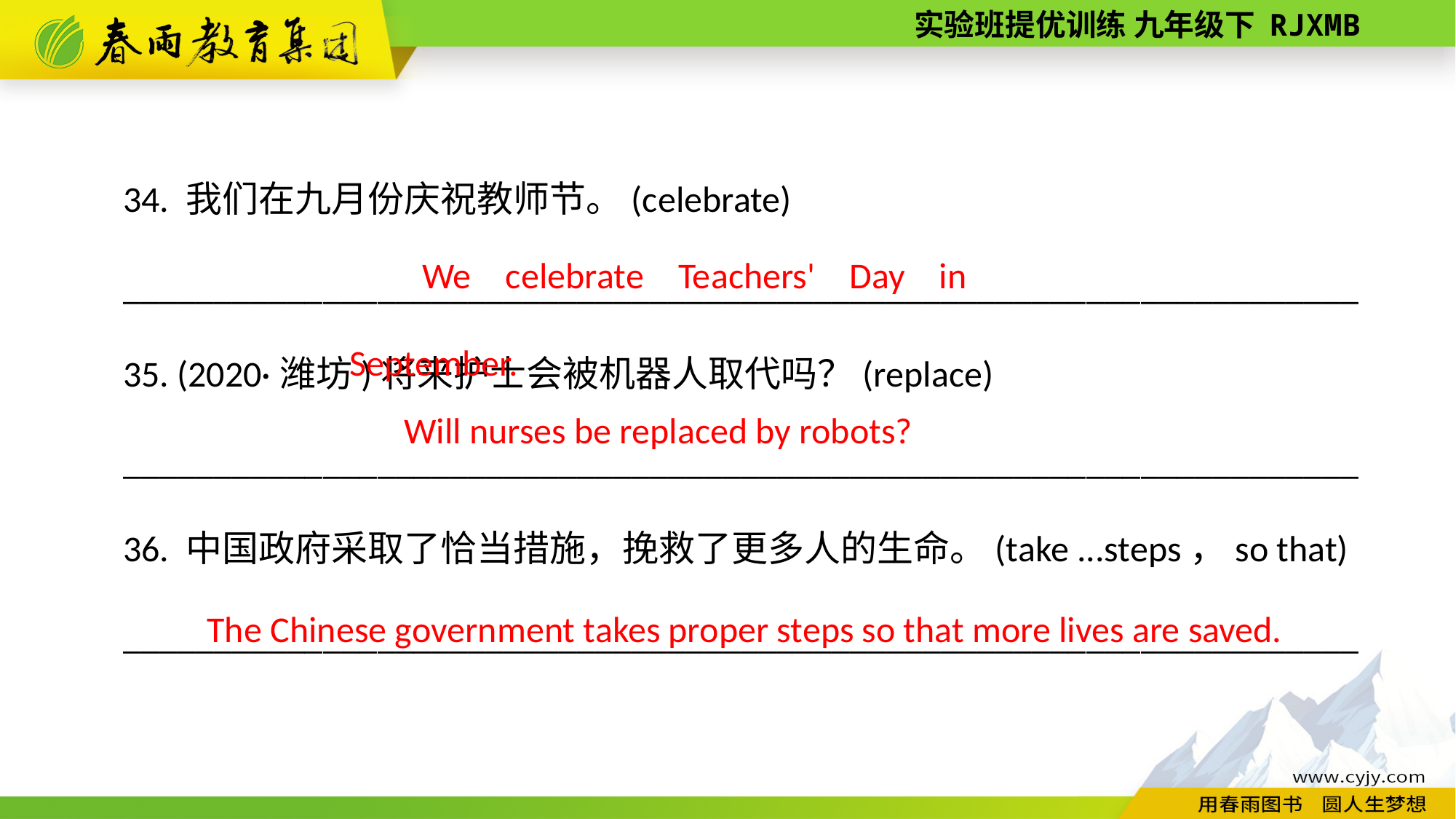

34. 我们在九月份庆祝教师节。(celebrate)
____________________________________________________________________
35. (2020·潍坊)将来护士会被机器人取代吗？(replace)
____________________________________________________________________
36. 中国政府采取了恰当措施，挽救了更多人的生命。(take ...steps，so that)
____________________________________________________________________
We celebrate Teachers' Day in September.
Will nurses be replaced by robots?
The Chinese government takes proper steps so that more lives are saved.